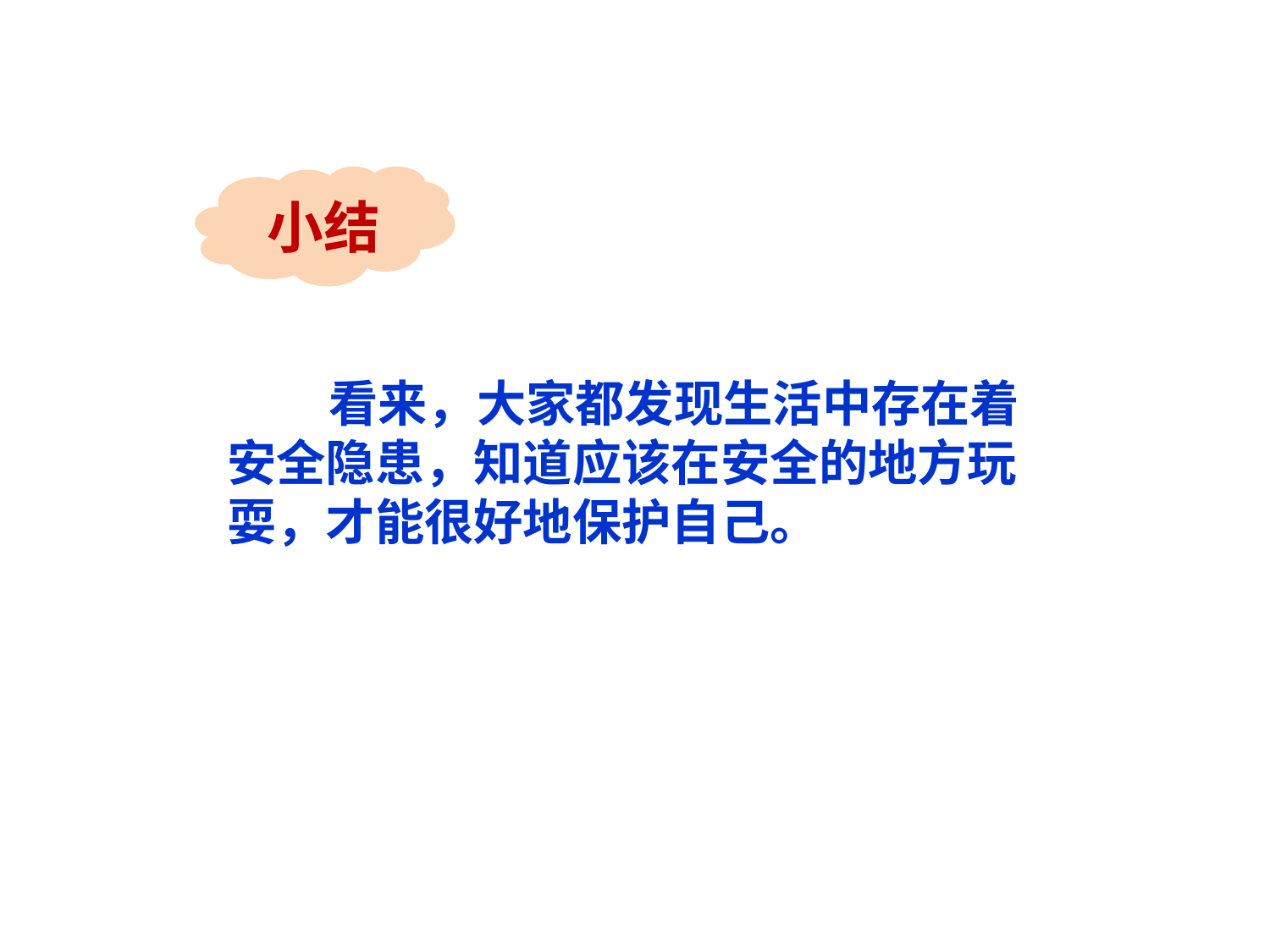

小结
        看来，大家都发现生活中存在着安全隐患，知道应该在安全的地方玩耍，才能很好地保护自己。